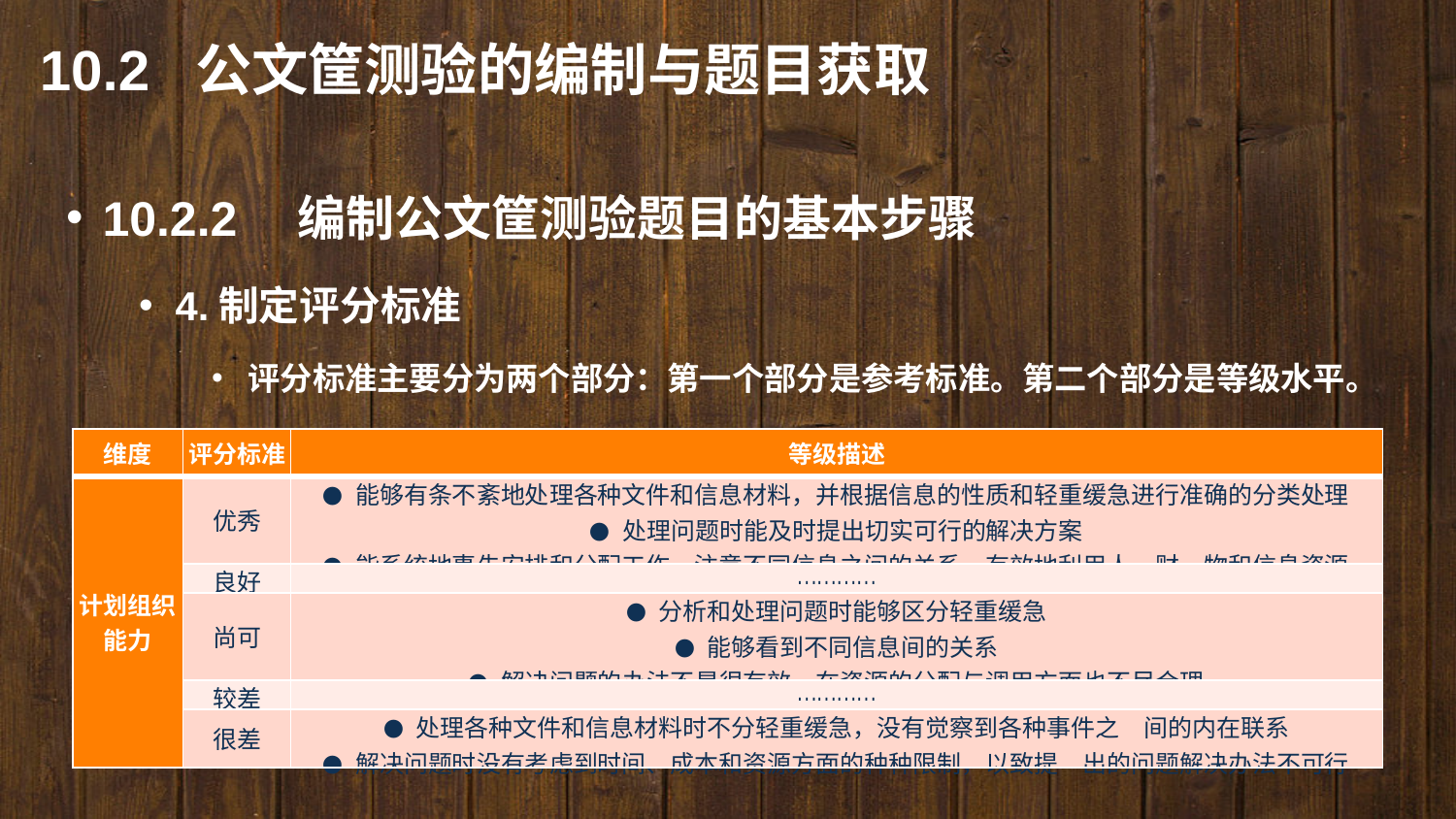

10.2  公文筐测验的编制与题目获取
10.2.2　编制公文筐测验题目的基本步骤
4.制定评分标准
评分标准主要分为两个部分：第一个部分是参考标准。第二个部分是等级水平。
| 维度 | 评分标准 | 等级描述 |
| --- | --- | --- |
| 计划组织 能力 | 优秀 | ● 能够有条不紊地处理各种文件和信息材料，并根据信息的性质和轻重缓急进行准确的分类处理 ● 处理问题时能及时提出切实可行的解决方案 ● 能系统地事先安排和分配工作，注意不同信息之间的关系，有效地利用人、财、物和信息资源 |
|  | 良好 | ………… |
|  | 尚可 | ● 分析和处理问题时能够区分轻重缓急 ● 能够看到不同信息间的关系 ● 解决问题的办法不是很有效，在资源的分配与调用方面也不尽合理 |
|  | 较差 | ………… |
|  | 很差 | ● 处理各种文件和信息材料时不分轻重缓急，没有觉察到各种事件之　间的内在联系 ● 解决问题时没有考虑到时间、成本和资源方面的种种限制，以致提　出的问题解决办法不可行 |